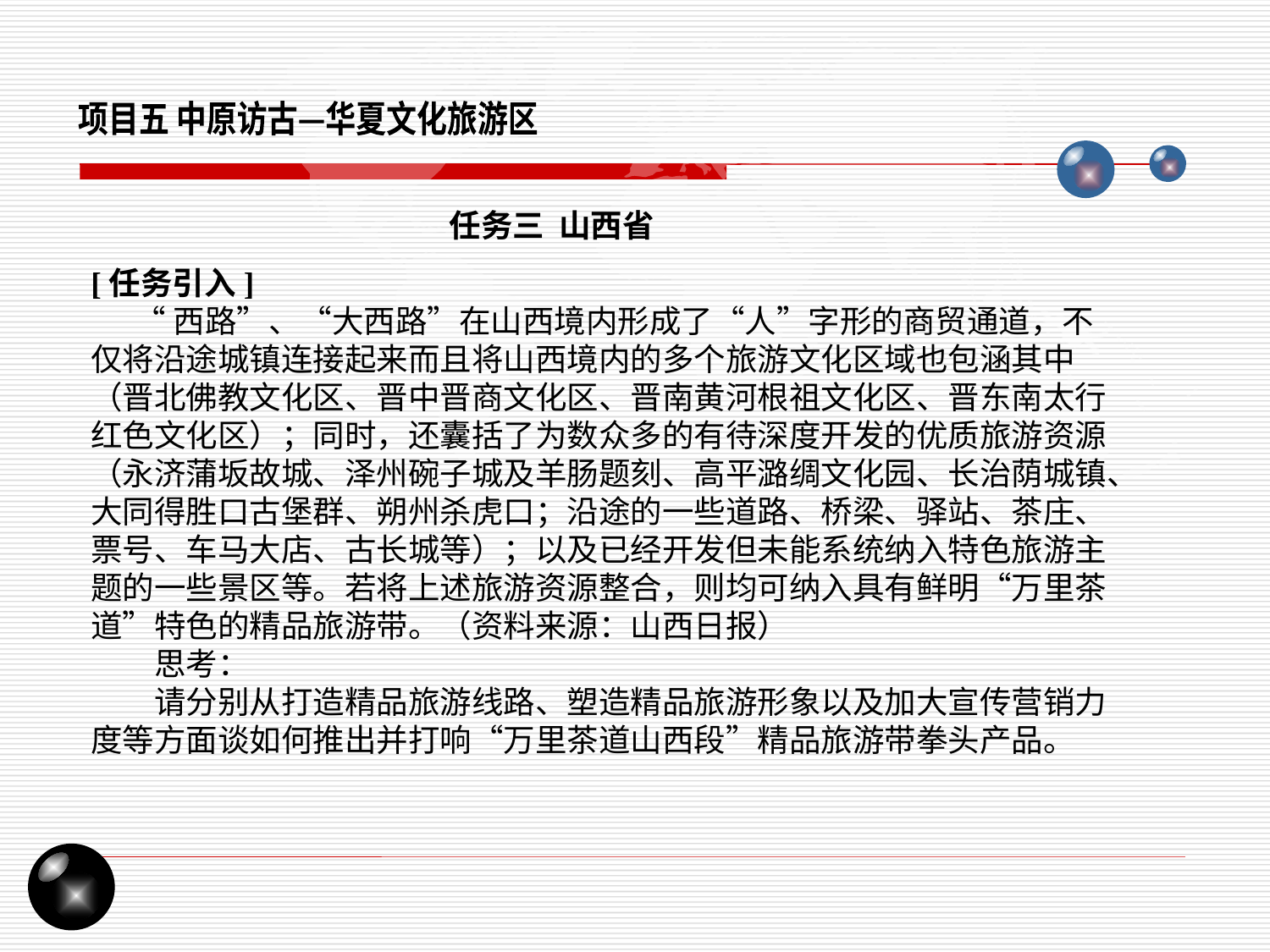

项目五 中原访古—华夏文化旅游区
任务三  山西省

[任务引入]
      “西路”、“大西路”在山西境内形成了“人”字形的商贸通道，不仅将沿途城镇连接起来而且将山西境内的多个旅游文化区域也包涵其中（晋北佛教文化区、晋中晋商文化区、晋南黄河根祖文化区、晋东南太行红色文化区）；同时，还囊括了为数众多的有待深度开发的优质旅游资源（永济蒲坂故城、泽州碗子城及羊肠题刻、高平潞绸文化园、长治荫城镇、大同得胜口古堡群、朔州杀虎口；沿途的一些道路、桥梁、驿站、茶庄、票号、车马大店、古长城等）；以及已经开发但未能系统纳入特色旅游主题的一些景区等。若将上述旅游资源整合，则均可纳入具有鲜明“万里茶道”特色的精品旅游带。（资料来源：山西日报）
思考：
请分别从打造精品旅游线路、塑造精品旅游形象以及加大宣传营销力度等方面谈如何推出并打响“万里茶道山西段”精品旅游带拳头产品。